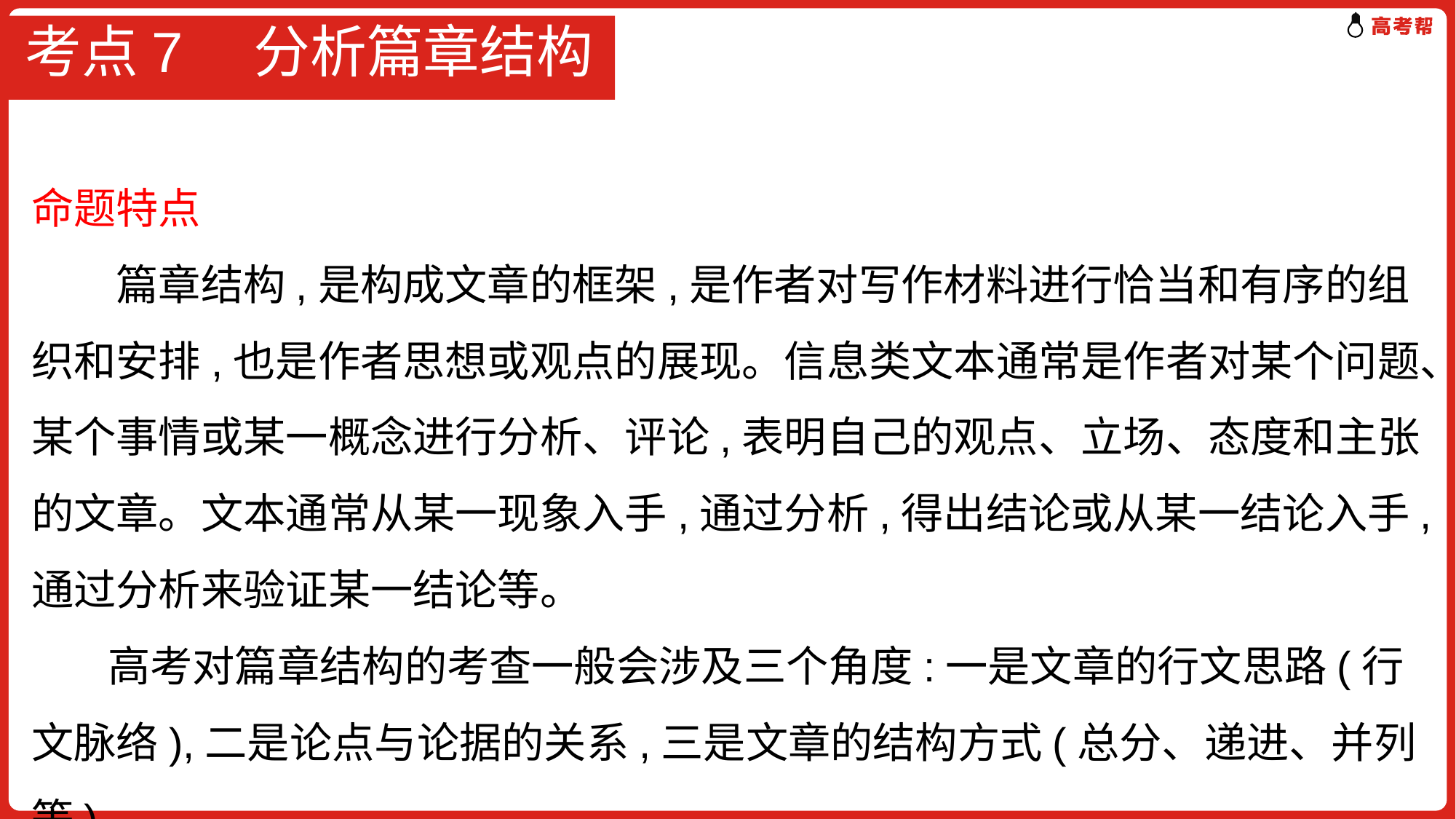

# 考点7　分析篇章结构
命题特点
　　篇章结构,是构成文章的框架,是作者对写作材料进行恰当和有序的组织和安排,也是作者思想或观点的展现。信息类文本通常是作者对某个问题、某个事情或某一概念进行分析、评论,表明自己的观点、立场、态度和主张的文章。文本通常从某一现象入手,通过分析,得出结论或从某一结论入手,通过分析来验证某一结论等。
       高考对篇章结构的考查一般会涉及三个角度:一是文章的行文思路(行文脉络),二是论点与论据的关系,三是文章的结构方式(总分、递进、并列等)。